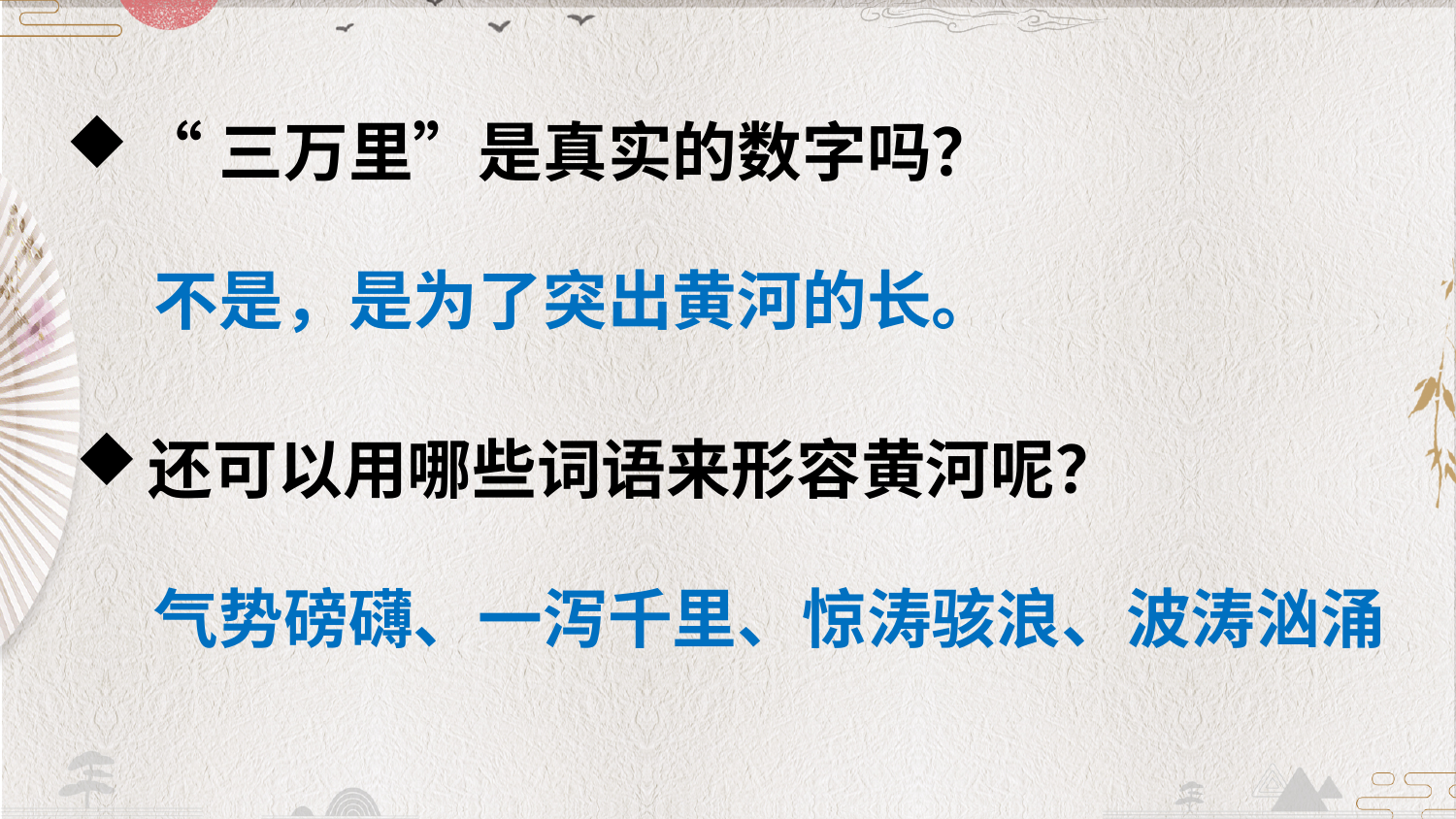

“三万里”是真实的数字吗？
不是，是为了突出黄河的长。
还可以用哪些词语来形容黄河呢？
气势磅礴、一泻千里、惊涛骇浪、波涛汹涌